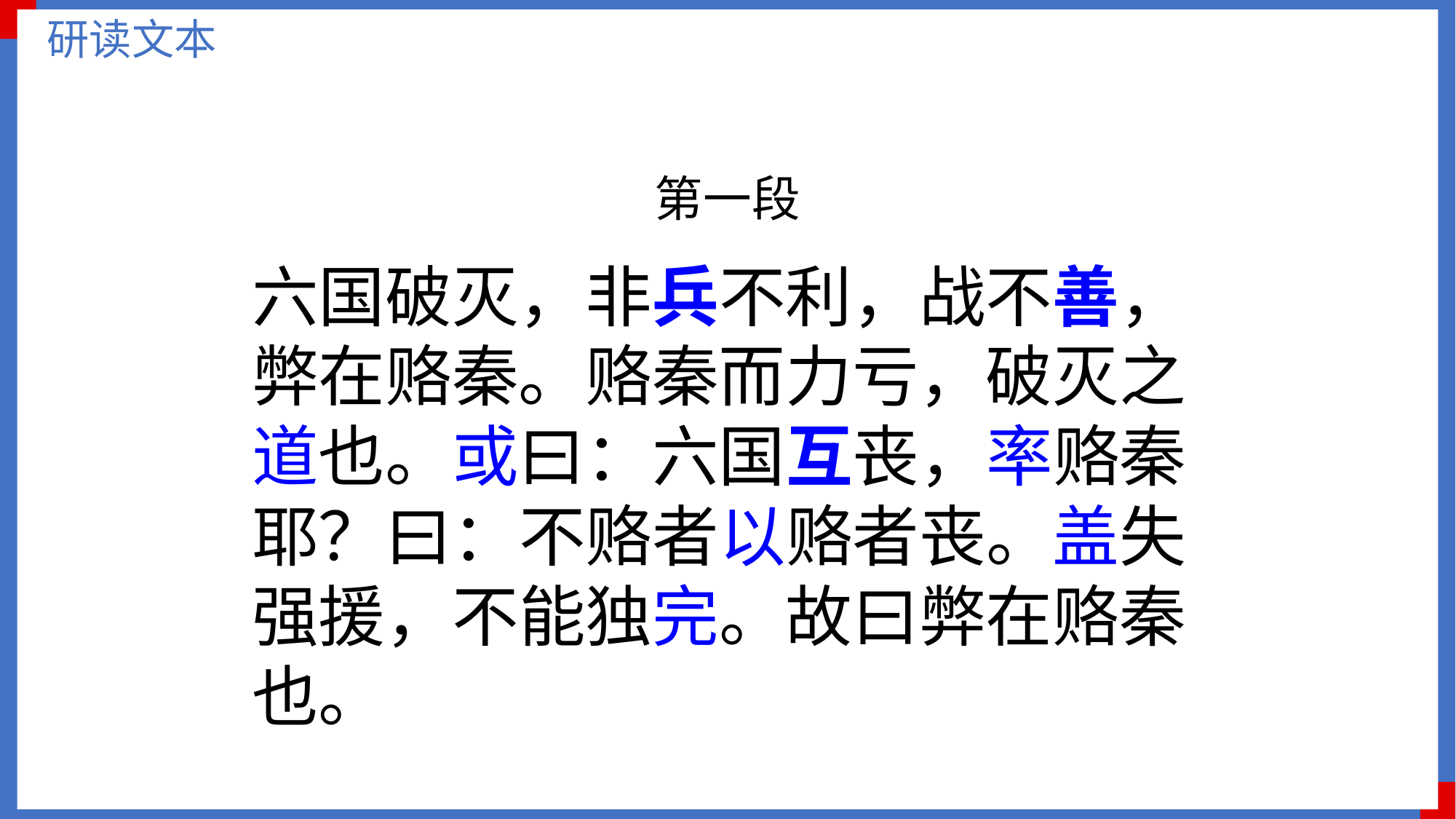

研读文本
第一段
六国破灭，非兵不利，战不善，弊在赂秦。赂秦而力亏，破灭之道也。或曰：六国互丧，率赂秦耶？曰：不赂者以赂者丧。盖失强援，不能独完。故曰弊在赂秦也。